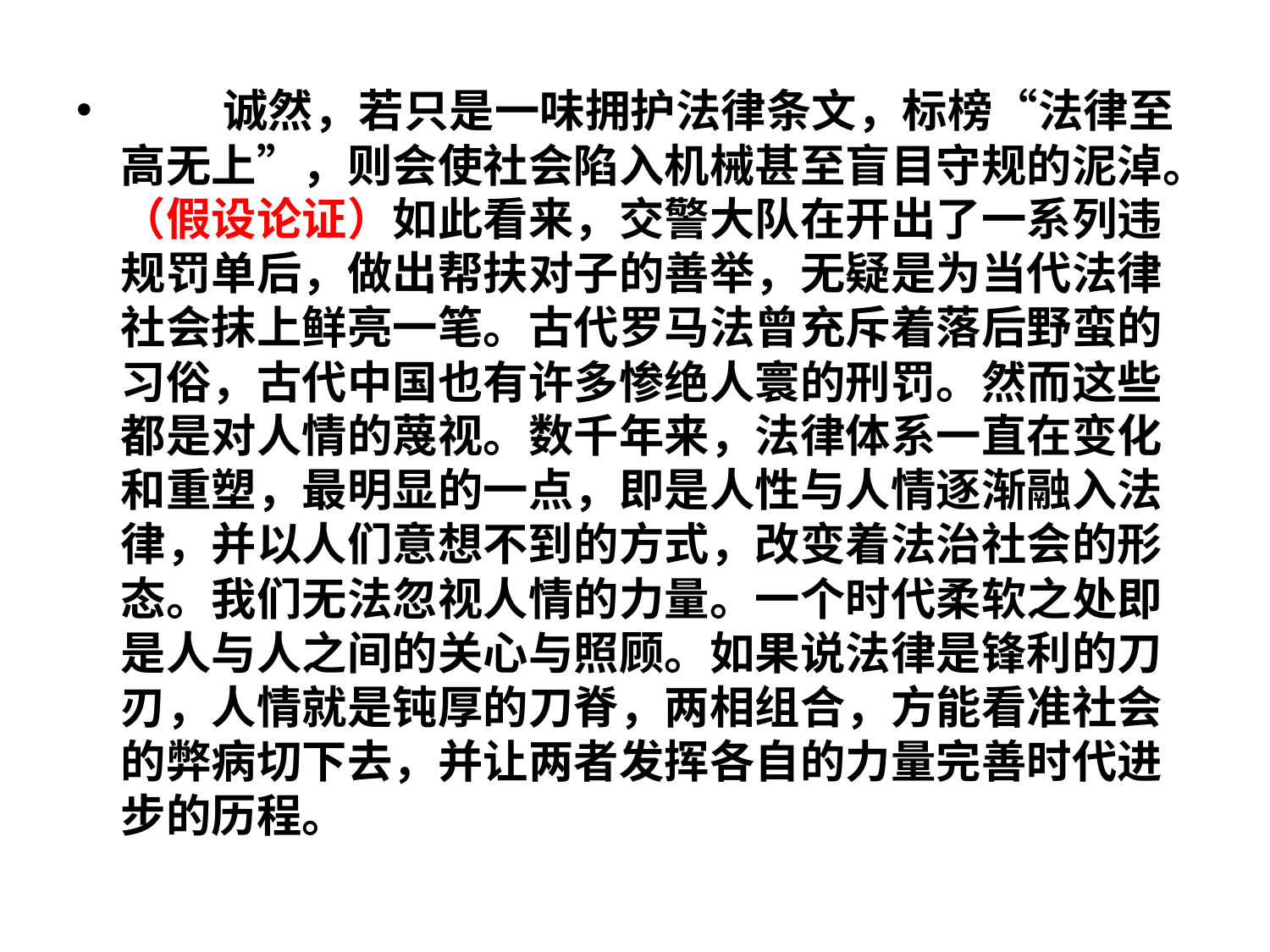

诚然，若只是一味拥护法律条文，标榜“法律至高无上”，则会使社会陷入机械甚至盲目守规的泥淖。（假设论证）如此看来，交警大队在开出了一系列违规罚单后，做出帮扶对子的善举，无疑是为当代法律社会抹上鲜亮一笔。古代罗马法曾充斥着落后野蛮的习俗，古代中国也有许多惨绝人寰的刑罚。然而这些都是对人情的蔑视。数千年来，法律体系一直在变化和重塑，最明显的一点，即是人性与人情逐渐融入法律，并以人们意想不到的方式，改变着法治社会的形态。我们无法忽视人情的力量。一个时代柔软之处即是人与人之间的关心与照顾。如果说法律是锋利的刀刃，人情就是钝厚的刀脊，两相组合，方能看准社会的弊病切下去，并让两者发挥各自的力量完善时代进步的历程。